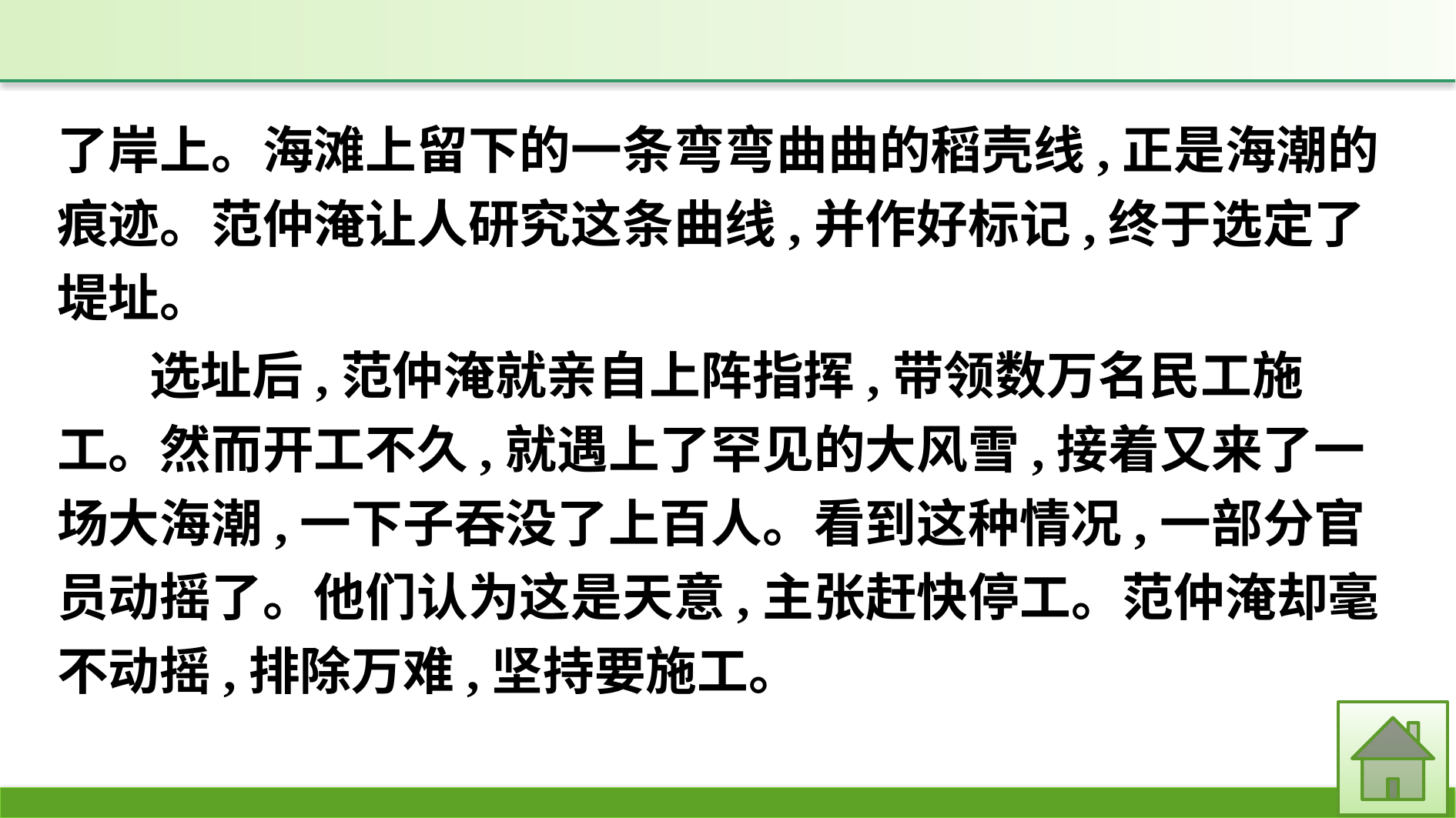

了岸上。海滩上留下的一条弯弯曲曲的稻壳线,正是海潮的痕迹。范仲淹让人研究这条曲线,并作好标记,终于选定了堤址。
   选址后,范仲淹就亲自上阵指挥,带领数万名民工施工。然而开工不久,就遇上了罕见的大风雪,接着又来了一场大海潮,一下子吞没了上百人。看到这种情况,一部分官员动摇了。他们认为这是天意,主张赶快停工。范仲淹却毫不动摇,排除万难,坚持要施工。